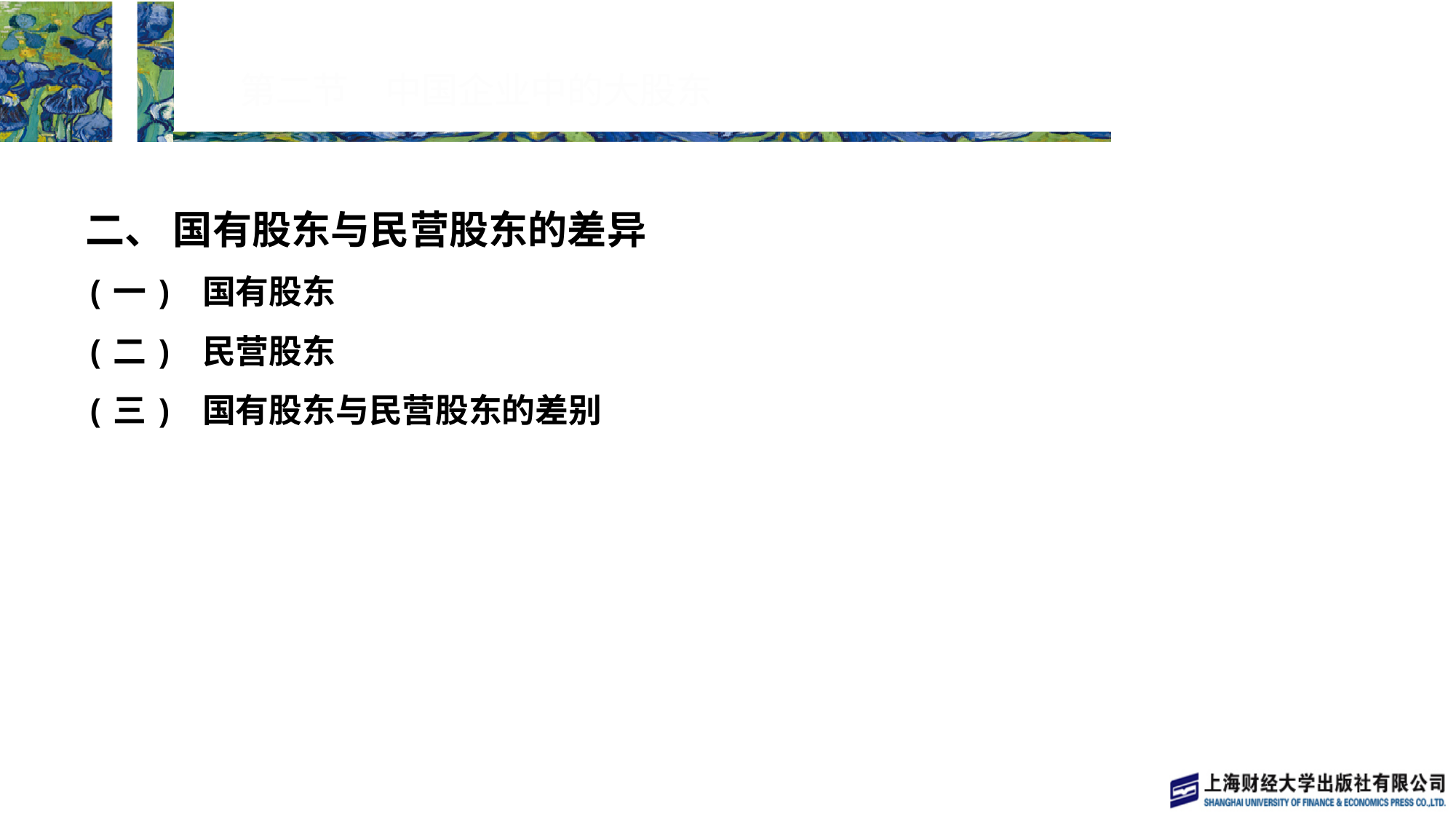

# 第二节　中国企业中的大股东
二、 国有股东与民营股东的差异
(一) 国有股东
(二) 民营股东
(三) 国有股东与民营股东的差别